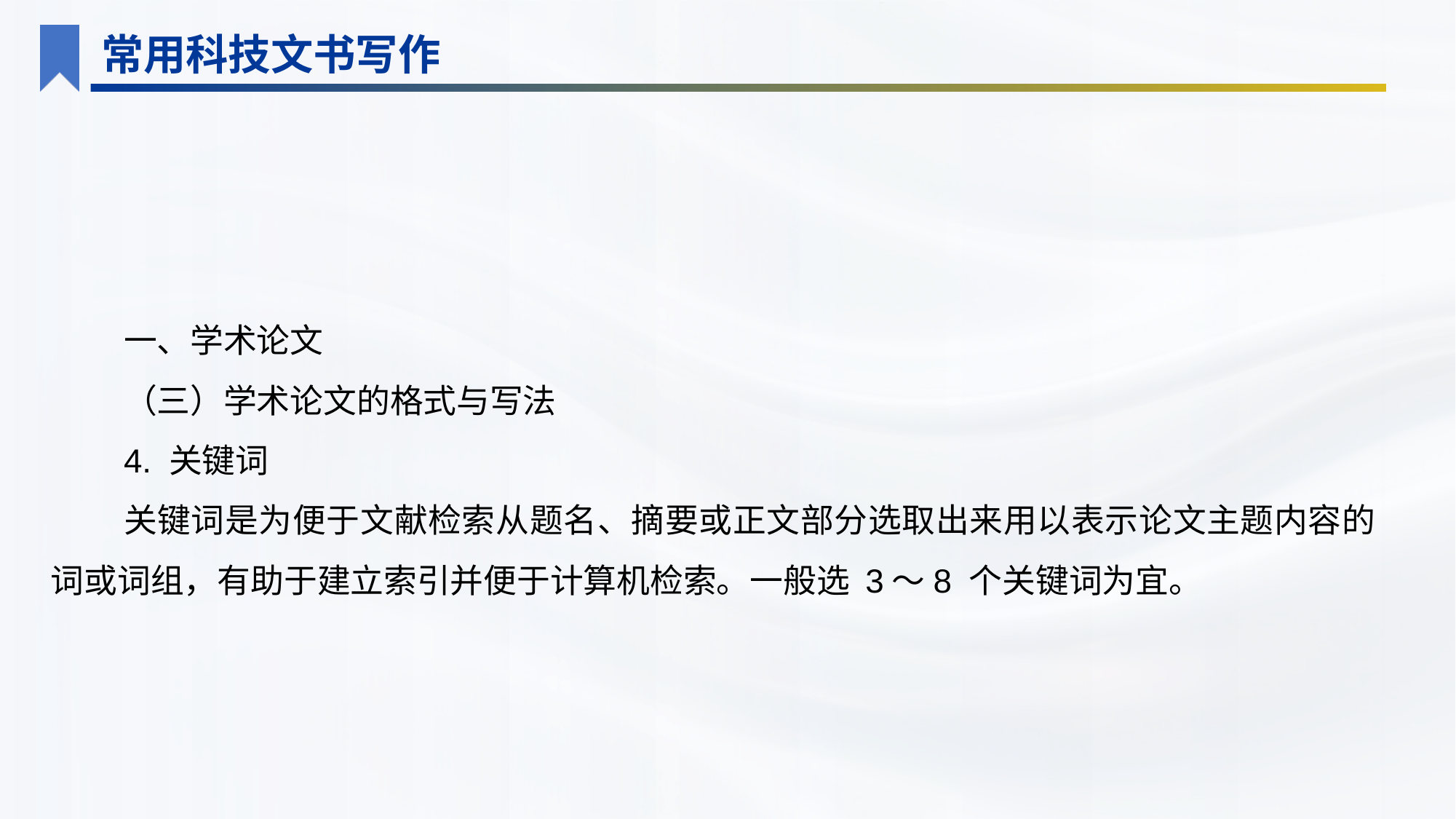

常用科技文书写作
一、学术论文
（三）学术论文的格式与写法
4. 关键词
关键词是为便于文献检索从题名、摘要或正文部分选取出来用以表示论文主题内容的词或词组，有助于建立索引并便于计算机检索。一般选 3～8 个关键词为宜。